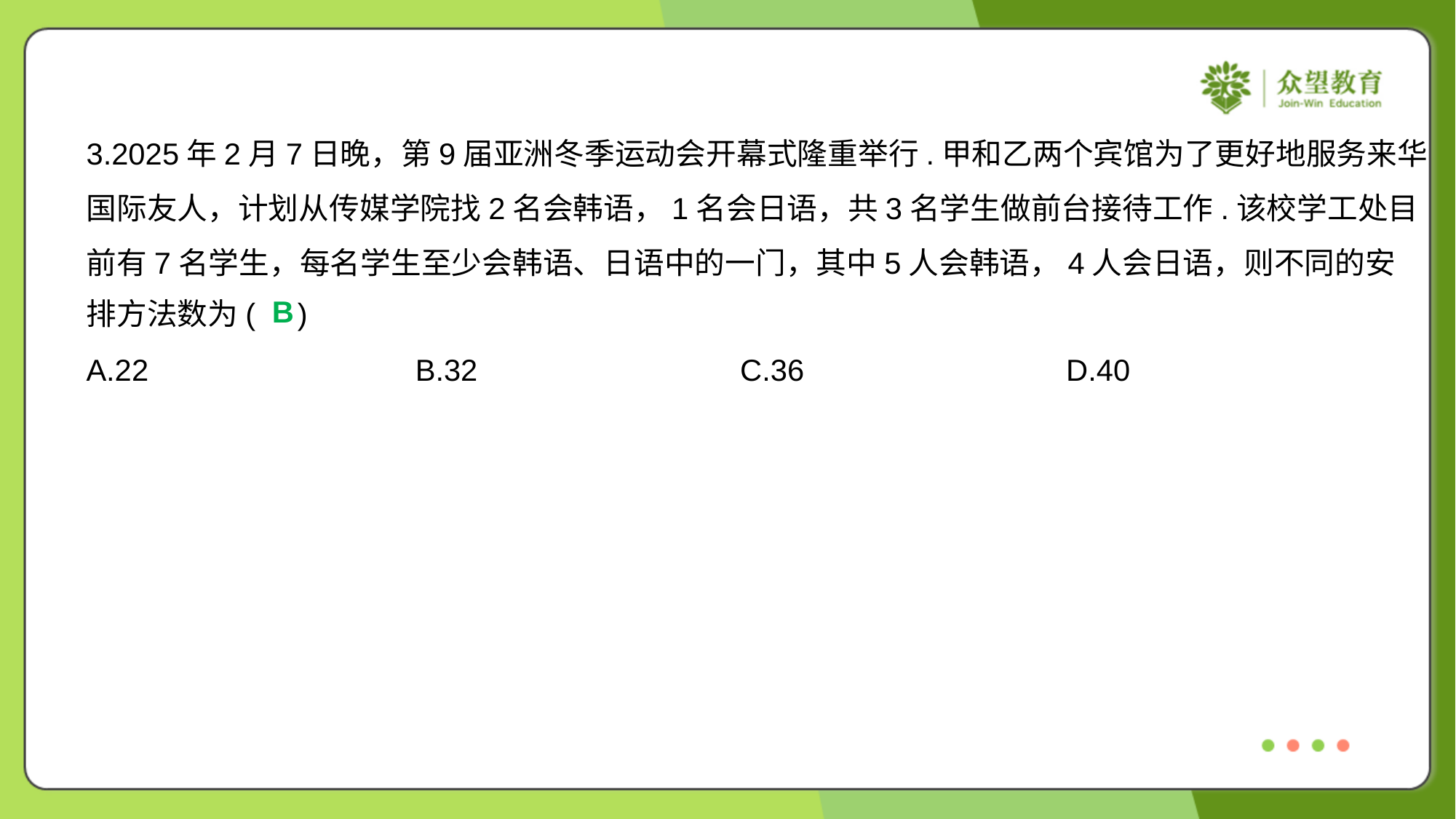

3.2025年2月7日晚，第9届亚洲冬季运动会开幕式隆重举行.甲和乙两个宾馆为了更好地服务来华
国际友人，计划从传媒学院找2名会韩语，1名会日语，共3名学生做前台接待工作.该校学工处目
前有7名学生，每名学生至少会韩语、日语中的一门，其中5人会韩语，4人会日语，则不同的安
排方法数为(     )
B
A.22	B.32	C.36	D.40